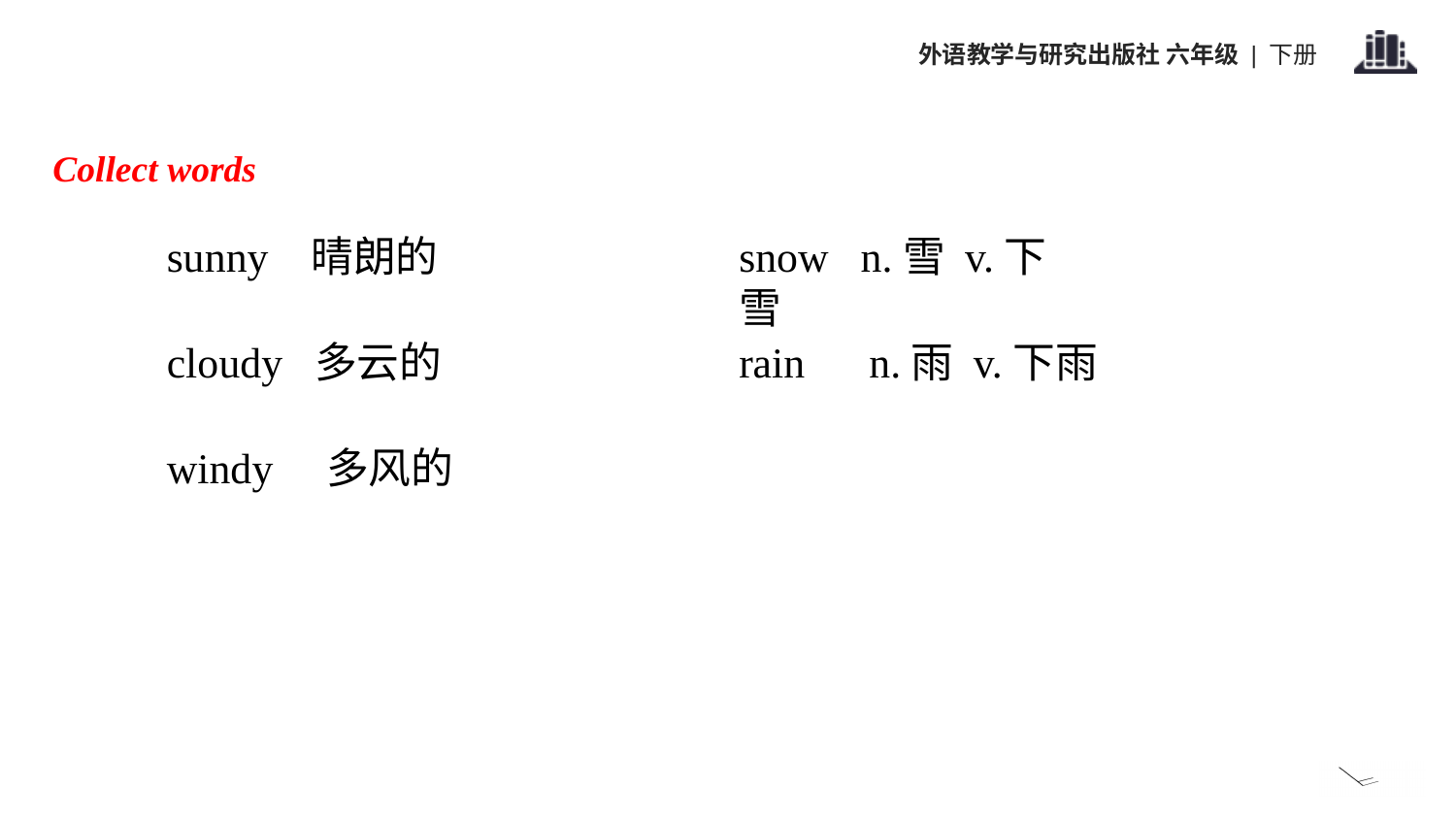

Collect words
sunny   晴朗的
snow   n.雪 v.下雪
cloudy  多云的
rain      n.雨 v.下雨
windy    多风的